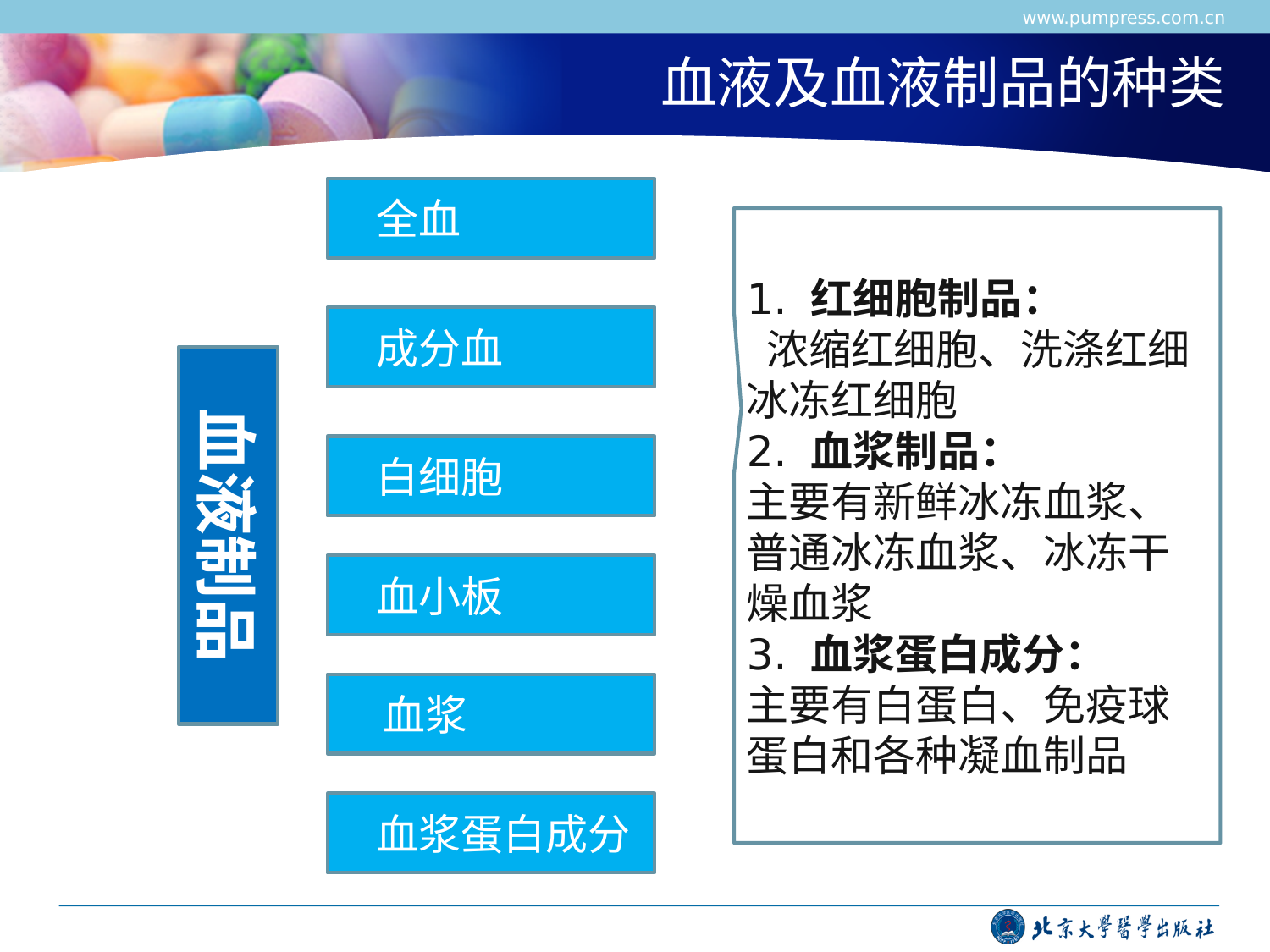

www.pumpress.com.cn
# 血液及血液制品的种类
    全血

1. 红细胞制品：
 浓缩红细胞、洗涤红细冰冻红细胞
2. 血浆制品：
主要有新鲜冰冻血浆、普通冰冻血浆、冰冻干燥血浆
3. 血浆蛋白成分：
主要有白蛋白、免疫球蛋白和各种凝血制品
    成分血
血液制品
    白细胞
    血小板
     血浆
    血浆蛋白成分